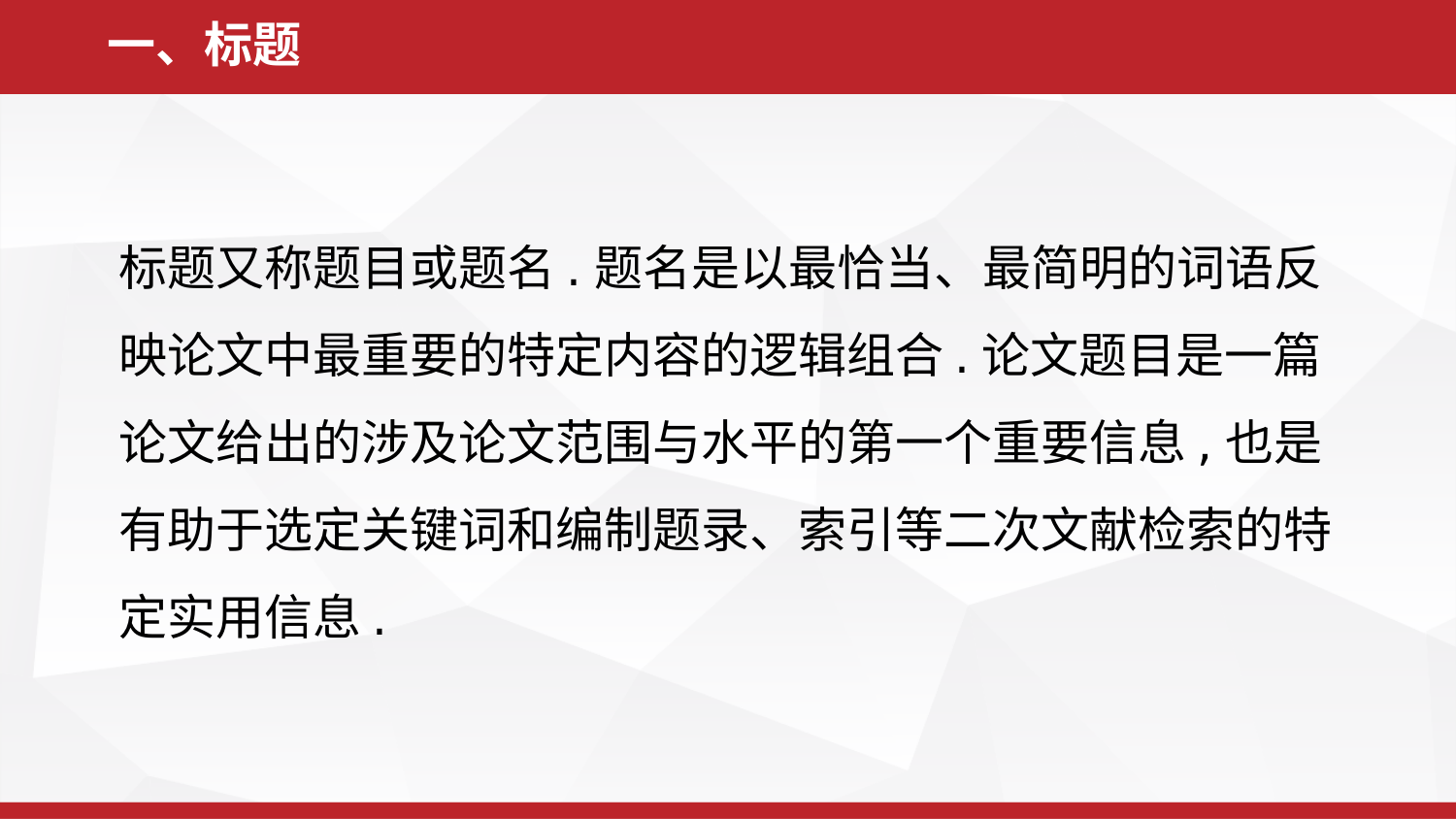

一、标题
标题又称题目或题名.题名是以最恰当、最简明的词语反映论文中最重要的特定内容的逻辑组合.论文题目是一篇论文给出的涉及论文范围与水平的第一个重要信息,也是有助于选定关键词和编制题录、索引等二次文献检索的特定实用信息.